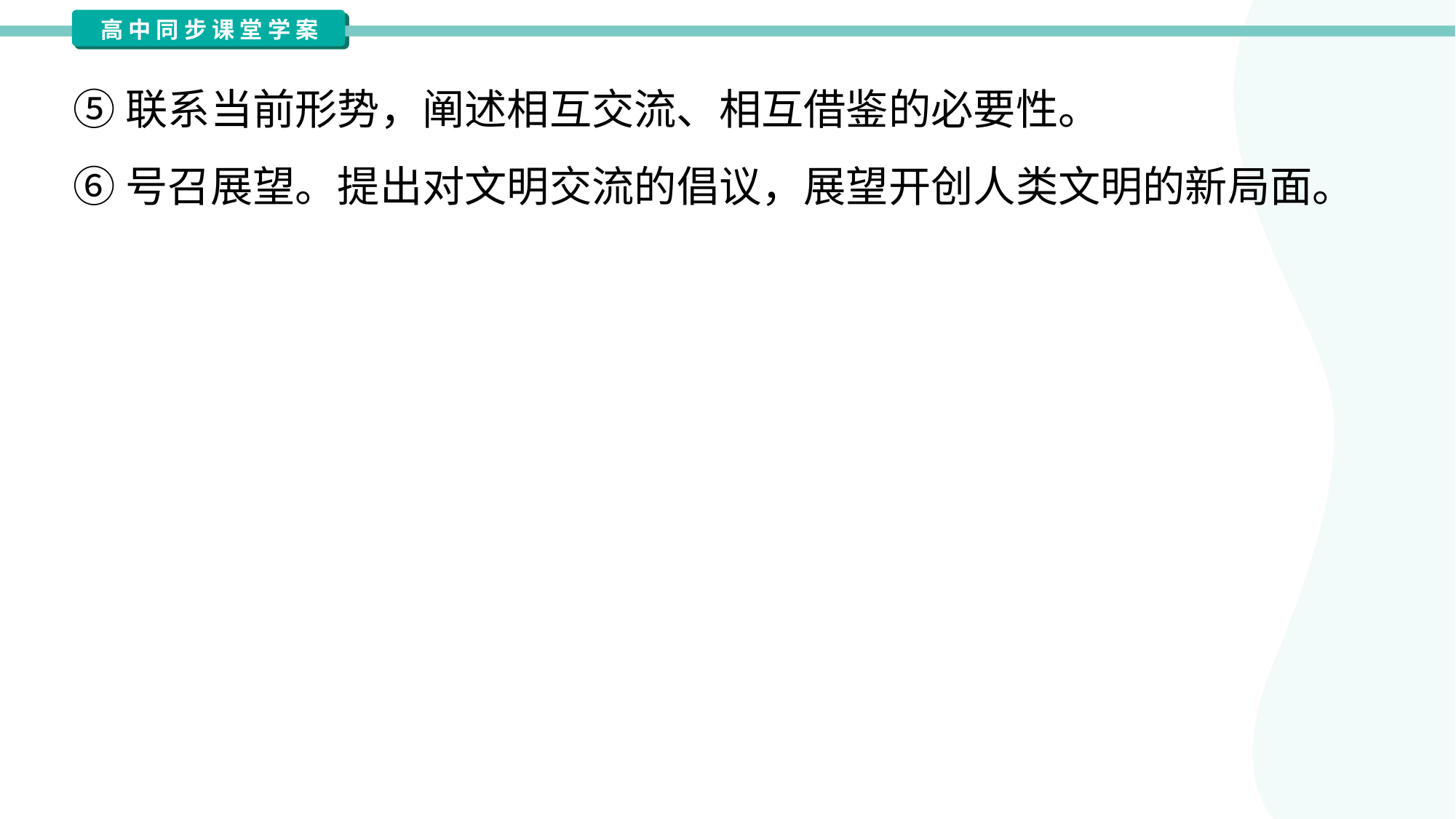

⑤联系当前形势，阐述相互交流、相互借鉴的必要性。
⑥号召展望。提出对文明交流的倡议，展望开创人类文明的新局面。